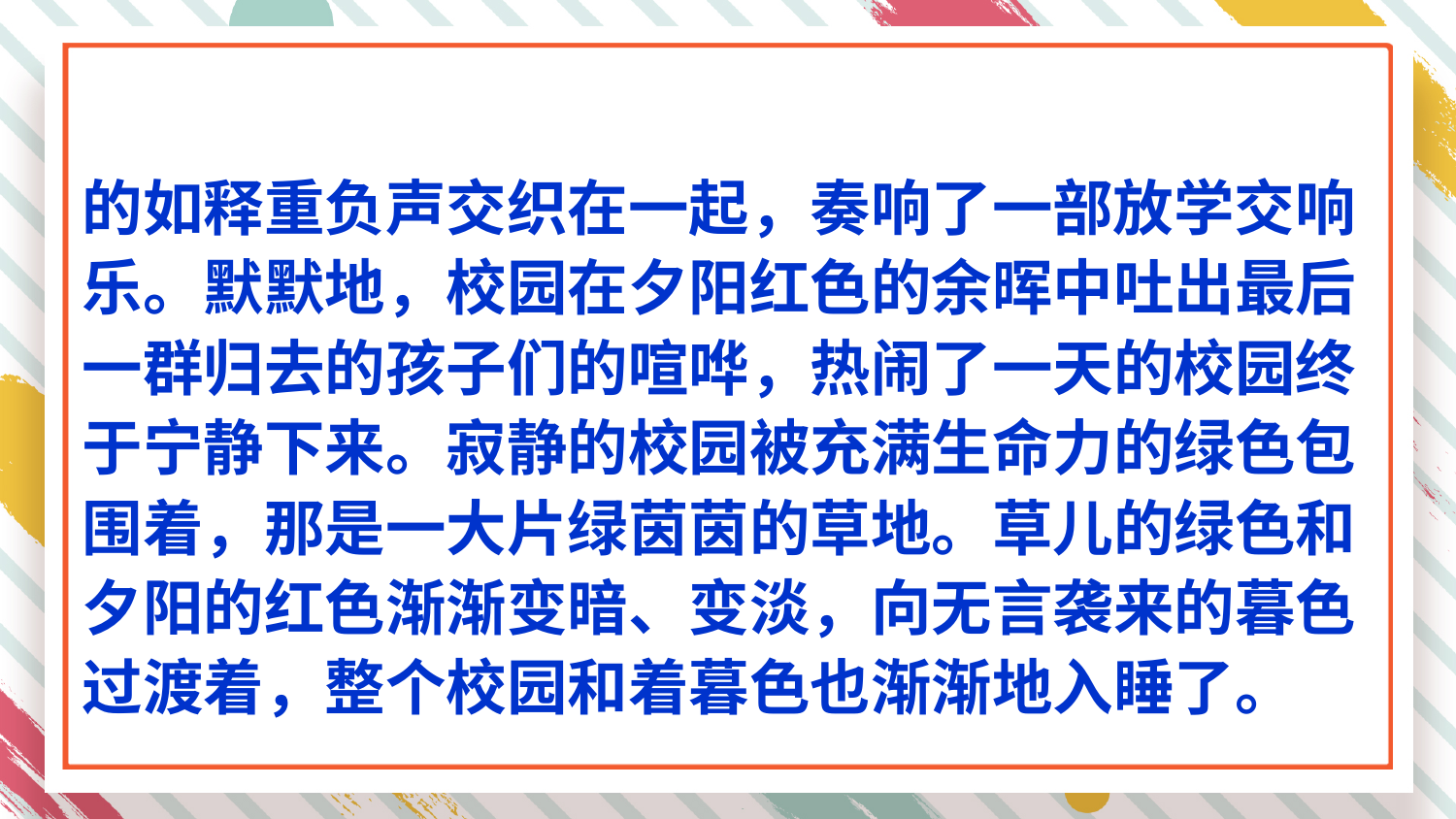

的如释重负声交织在一起，奏响了一部放学交响乐。默默地，校园在夕阳红色的余晖中吐出最后一群归去的孩子们的喧哗，热闹了一天的校园终于宁静下来。寂静的校园被充满生命力的绿色包围着，那是一大片绿茵茵的草地。草儿的绿色和夕阳的红色渐渐变暗、变淡，向无言袭来的暮色过渡着，整个校园和着暮色也渐渐地入睡了。